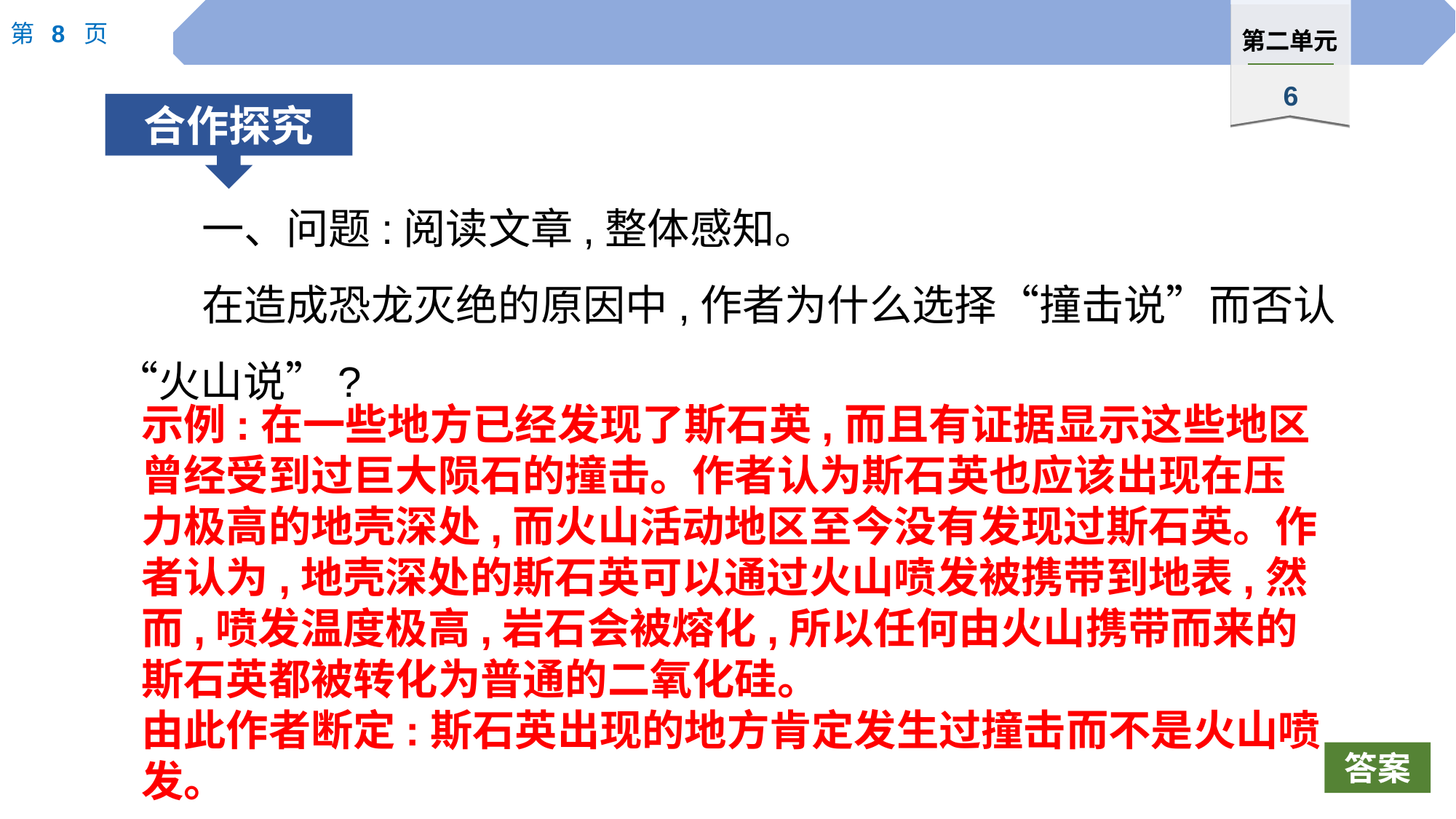

一、问题:阅读文章,整体感知。
在造成恐龙灭绝的原因中,作者为什么选择“撞击说”而否认“火山说”?
示例:在一些地方已经发现了斯石英,而且有证据显示这些地区曾经受到过巨大陨石的撞击。作者认为斯石英也应该出现在压力极高的地壳深处,而火山活动地区至今没有发现过斯石英。作者认为,地壳深处的斯石英可以通过火山喷发被携带到地表,然而,喷发温度极高,岩石会被熔化,所以任何由火山携带而来的斯石英都被转化为普通的二氧化硅。
由此作者断定:斯石英出现的地方肯定发生过撞击而不是火山喷发。
答案